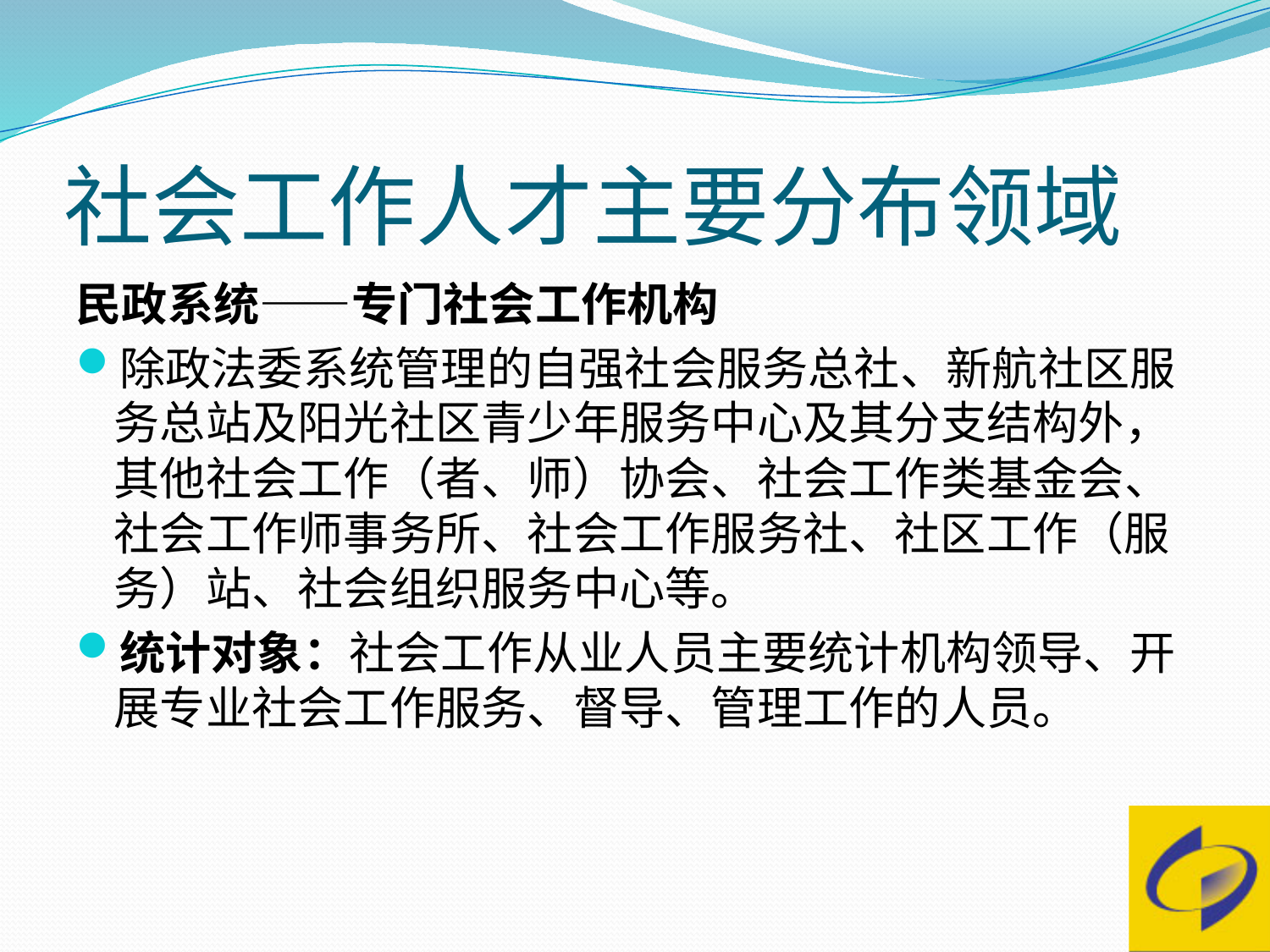

# 社会工作人才主要分布领域
民政系统——专门社会工作机构
除政法委系统管理的自强社会服务总社、新航社区服务总站及阳光社区青少年服务中心及其分支结构外，其他社会工作（者、师）协会、社会工作类基金会、社会工作师事务所、社会工作服务社、社区工作（服务）站、社会组织服务中心等。
统计对象：社会工作从业人员主要统计机构领导、开展专业社会工作服务、督导、管理工作的人员。